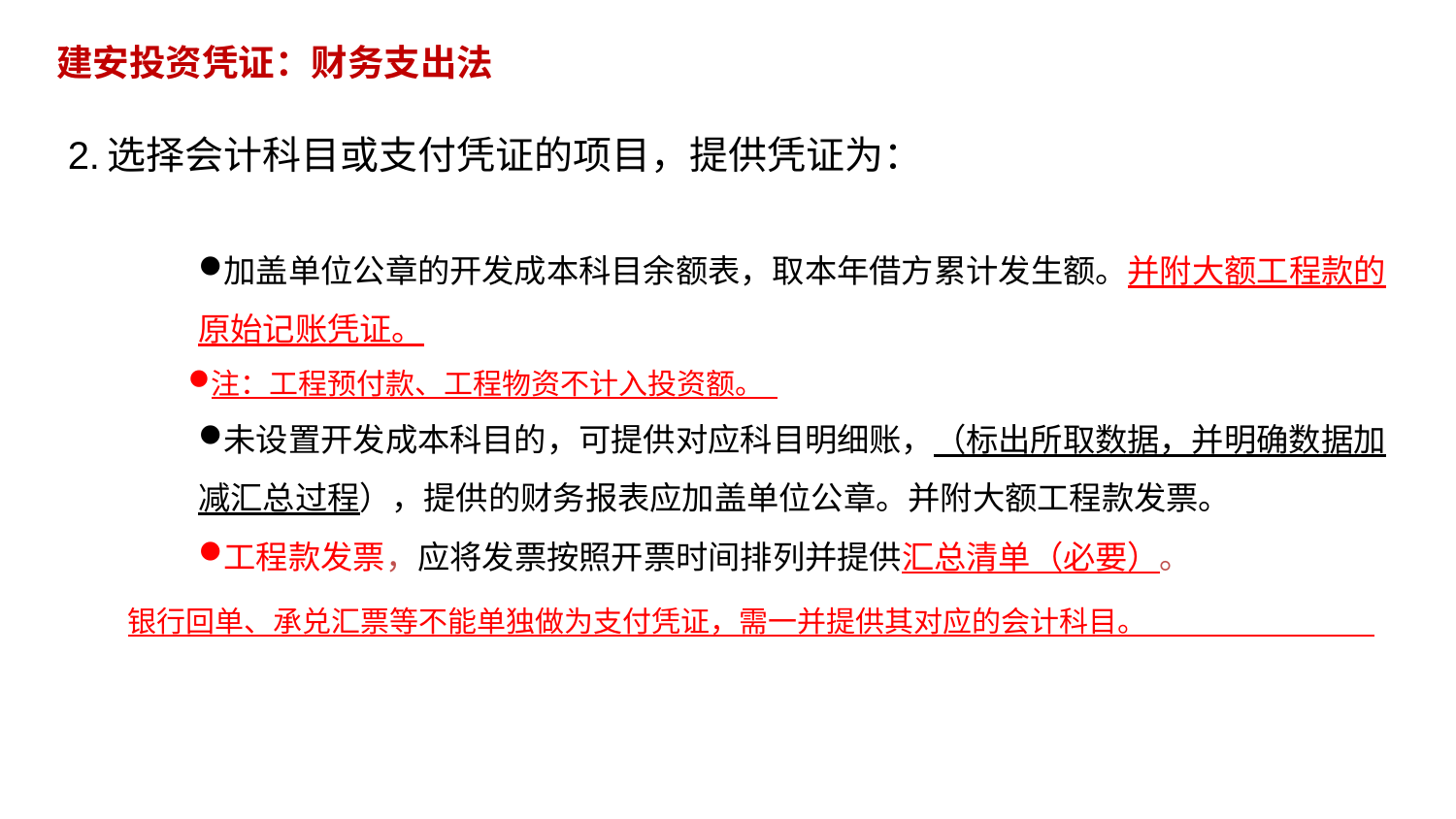

建安投资凭证：财务支出法
2.选择会计科目或支付凭证的项目，提供凭证为：

加盖单位公章的开发成本科目余额表，取本年借方累计发生额。并附大额工程款的原始记账凭证。
注：工程预付款、工程物资不计入投资额。
未设置开发成本科目的，可提供对应科目明细账，（标出所取数据，并明确数据加减汇总过程），提供的财务报表应加盖单位公章。并附大额工程款发票。
工程款发票，应将发票按照开票时间排列并提供汇总清单（必要）。

银行回单、承兑汇票等不能单独做为支付凭证，需一并提供其对应的会计科目。